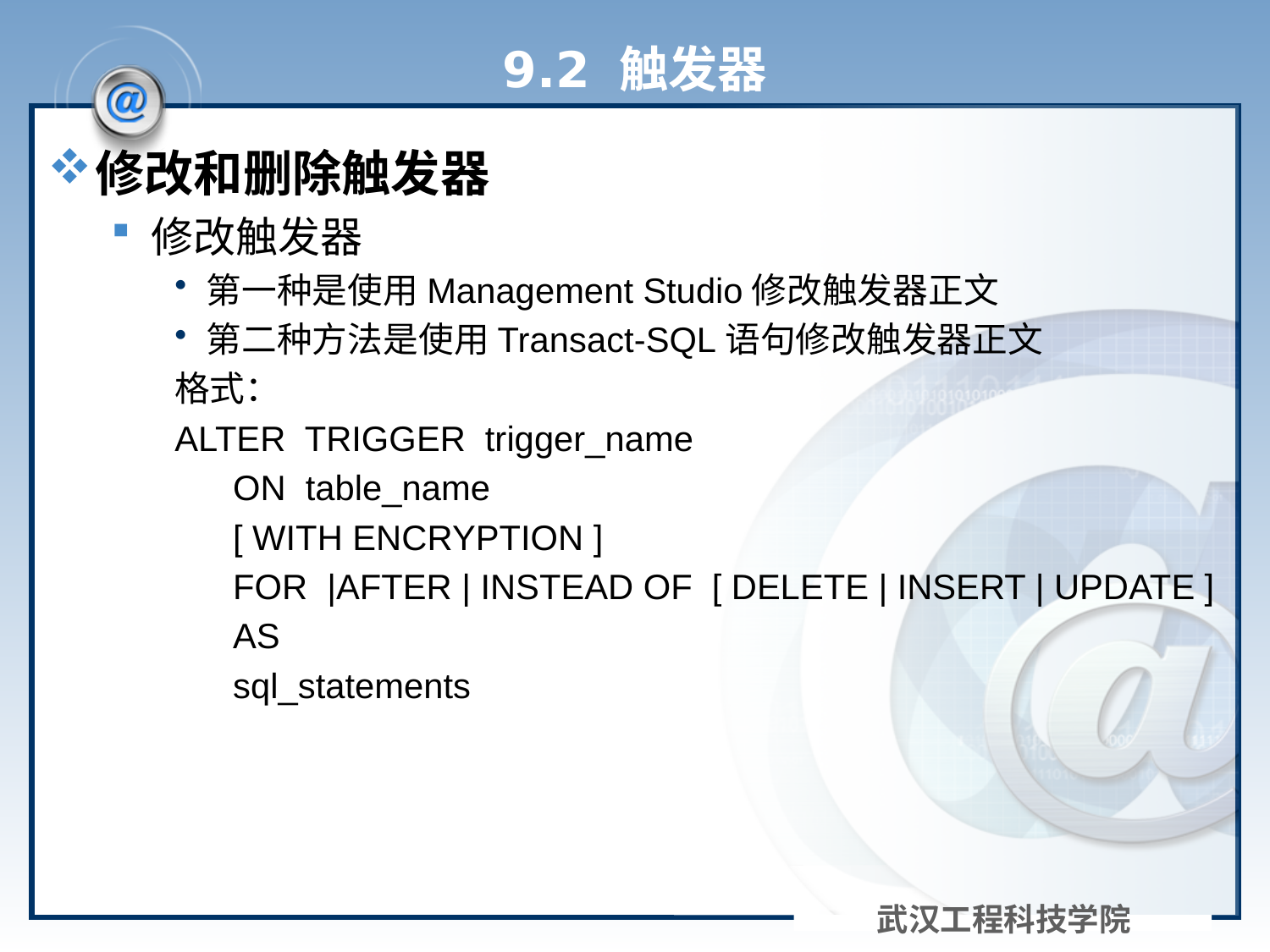

# 9.2 触发器
修改和删除触发器
修改触发器
第一种是使用Management Studio修改触发器正文
第二种方法是使用Transact-SQL语句修改触发器正文
格式：
ALTER  TRIGGER  trigger_name
      ON  table_name
      [ WITH ENCRYPTION ]
      FOR  |AFTER | INSTEAD OF  [ DELETE | INSERT | UPDATE ]
      AS
      sql_statements

武汉工程科技学院